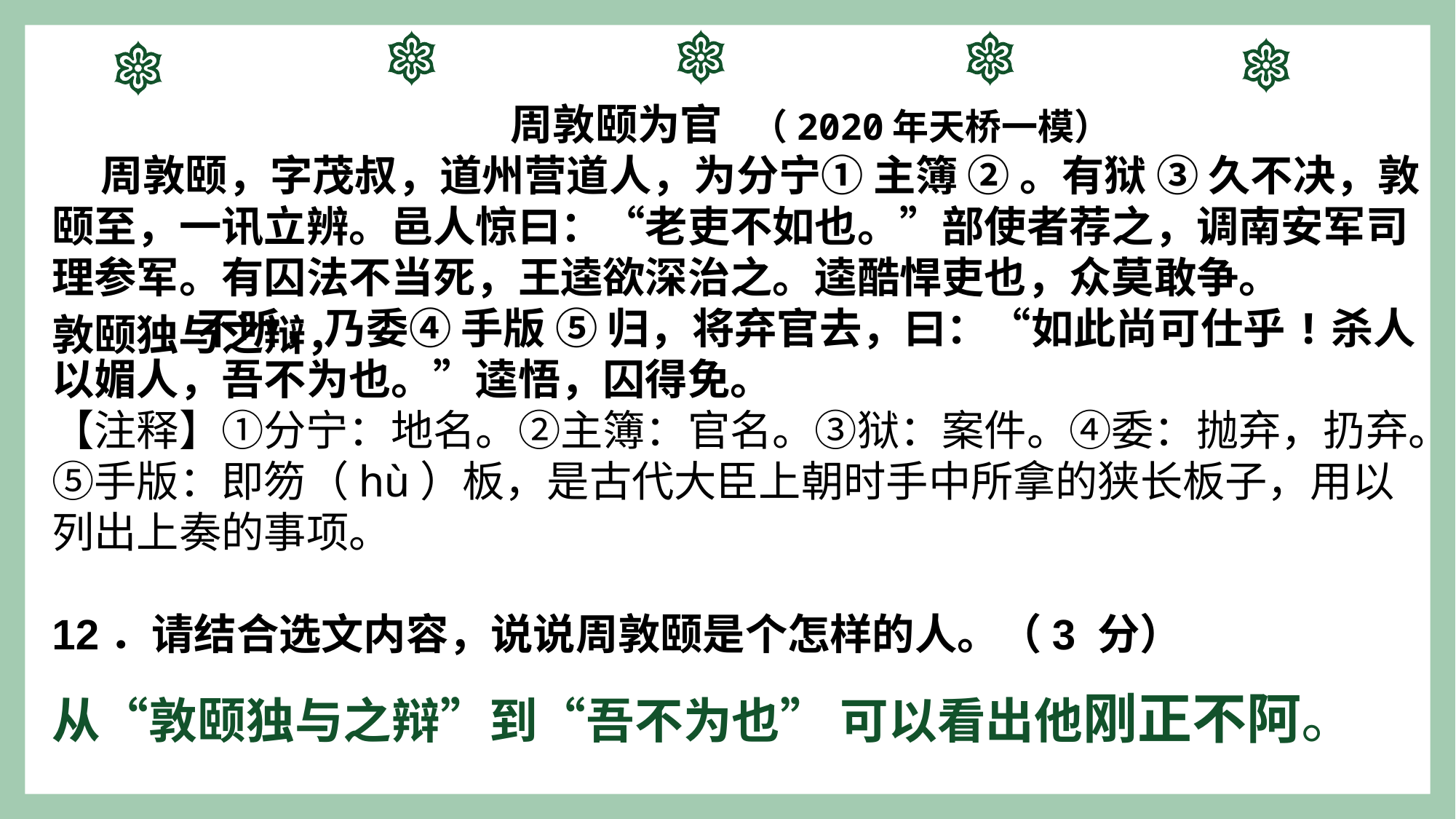

周敦颐为官   （2020年天桥一模）
    周敦颐，字茂叔，道州营道人，为分宁① 主簿 ② 。有狱 ③ 久不决，敦颐至，一讯立辨。邑人惊曰：“老吏不如也。”部使者荐之，调南安军司理参军。有囚法不当死，王逵欲深治之。逵酷悍吏也，众莫敢争。
              不听，乃委④ 手版 ⑤ 归，将弃官去，曰：“如此尚可仕乎!杀人以媚人，吾不为也。”逵悟，囚得免。
【注释】①分宁：地名。②主簿：官名。③狱：案件。④委：抛弃，扔弃。⑤手版：即笏（hù）板，是古代大臣上朝时手中所拿的狭长板子，用以列出上奏的事项。

12．请结合选文内容，说说周敦颐是个怎样的人。（3 分）
敦颐独与之辩，
从“敦颐独与之辩”到“吾不为也” 可以看出他刚正不阿。